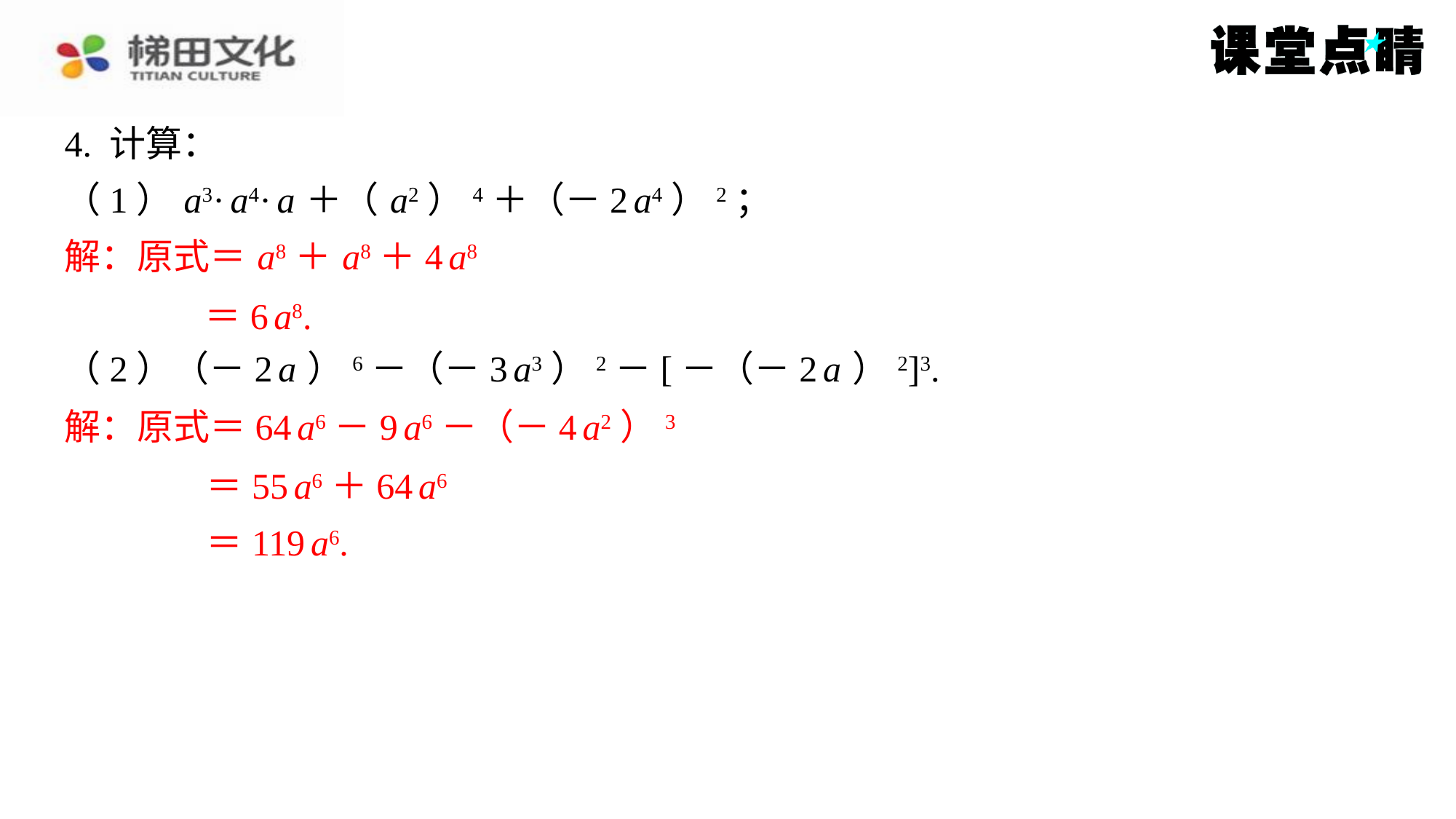

4. 计算：
（1） a3· a4· a ＋（ a2）4＋（－2 a4）2；
解：原式＝ a8＋ a8＋4 a8
＝6 a8.
（2）（－2 a ）6－（－3 a3）2－[－（－2 a ）2]3.
解：原式＝64 a6－9 a6－（－4 a2）3
＝55 a6＋64 a6
＝119 a6.
解：原式＝ a8＋ a8＋4 a8
＝6 a8.
解：原式＝64 a6－9 a6－（－4 a2）3
＝55 a6＋64 a6
＝119 a6.